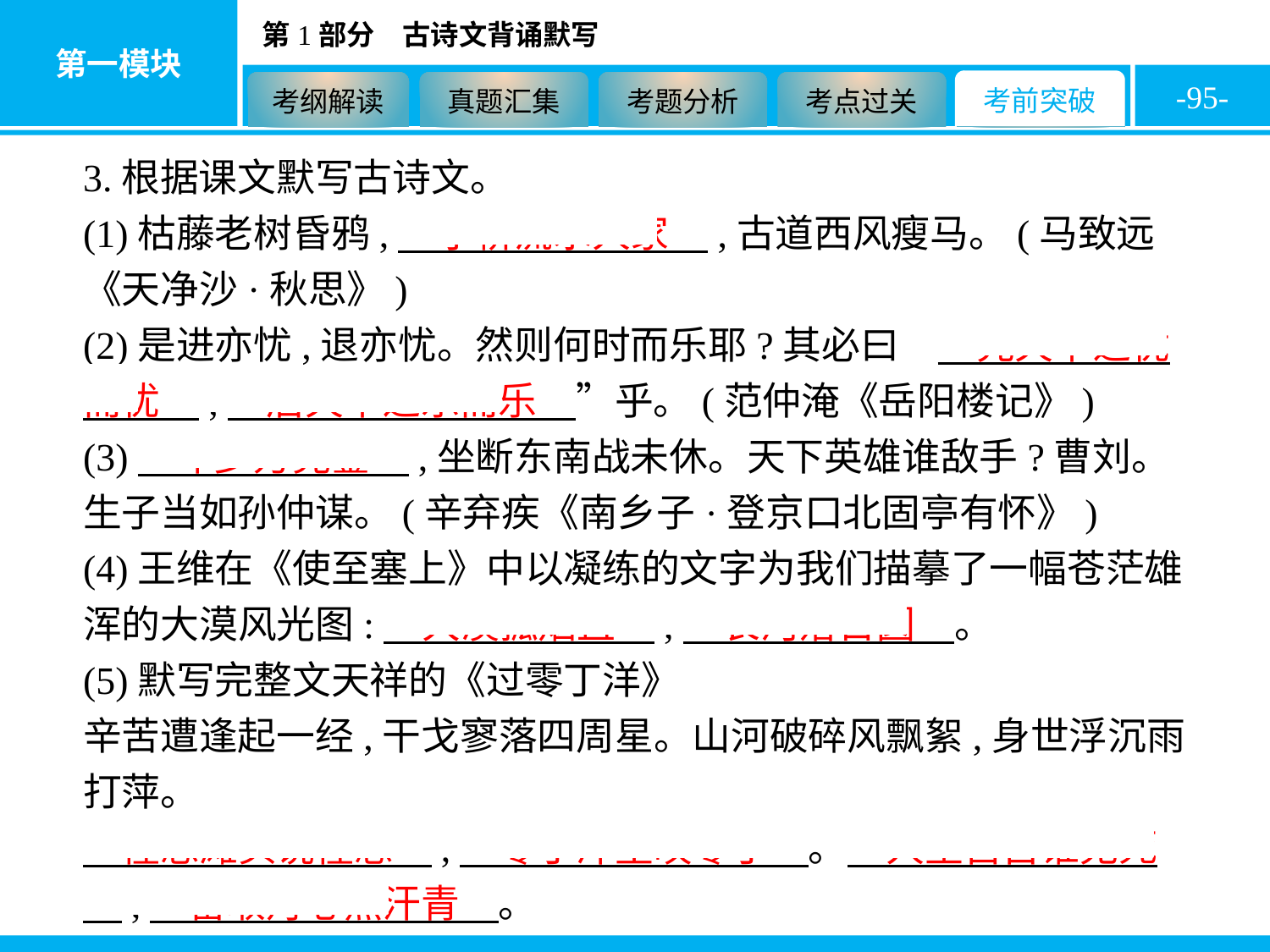

-95-
3.根据课文默写古诗文。
(1)枯藤老树昏鸦,　小桥流水人家　,古道西风瘦马。(马致远《天净沙·秋思》)
(2)是进亦忧,退亦忧。然则何时而乐耶?其必曰“　先天下之忧而忧　,　后天下之乐而乐　”乎。(范仲淹《岳阳楼记》)
(3)　年少万兜鍪　,坐断东南战未休。天下英雄谁敌手?曹刘。生子当如孙仲谋。(辛弃疾《南乡子·登京口北固亭有怀》)
(4)王维在《使至塞上》中以凝练的文字为我们描摹了一幅苍茫雄浑的大漠风光图:　大漠孤烟直　,　长河落日圆　。
(5)默写完整文天祥的《过零丁洋》
辛苦遭逢起一经,干戈寥落四周星。山河破碎风飘絮,身世浮沉雨打萍。
　惶恐滩头说惶恐　,　零丁洋里叹零丁　。　人生自古谁无死　,　留取丹心照汗青　。